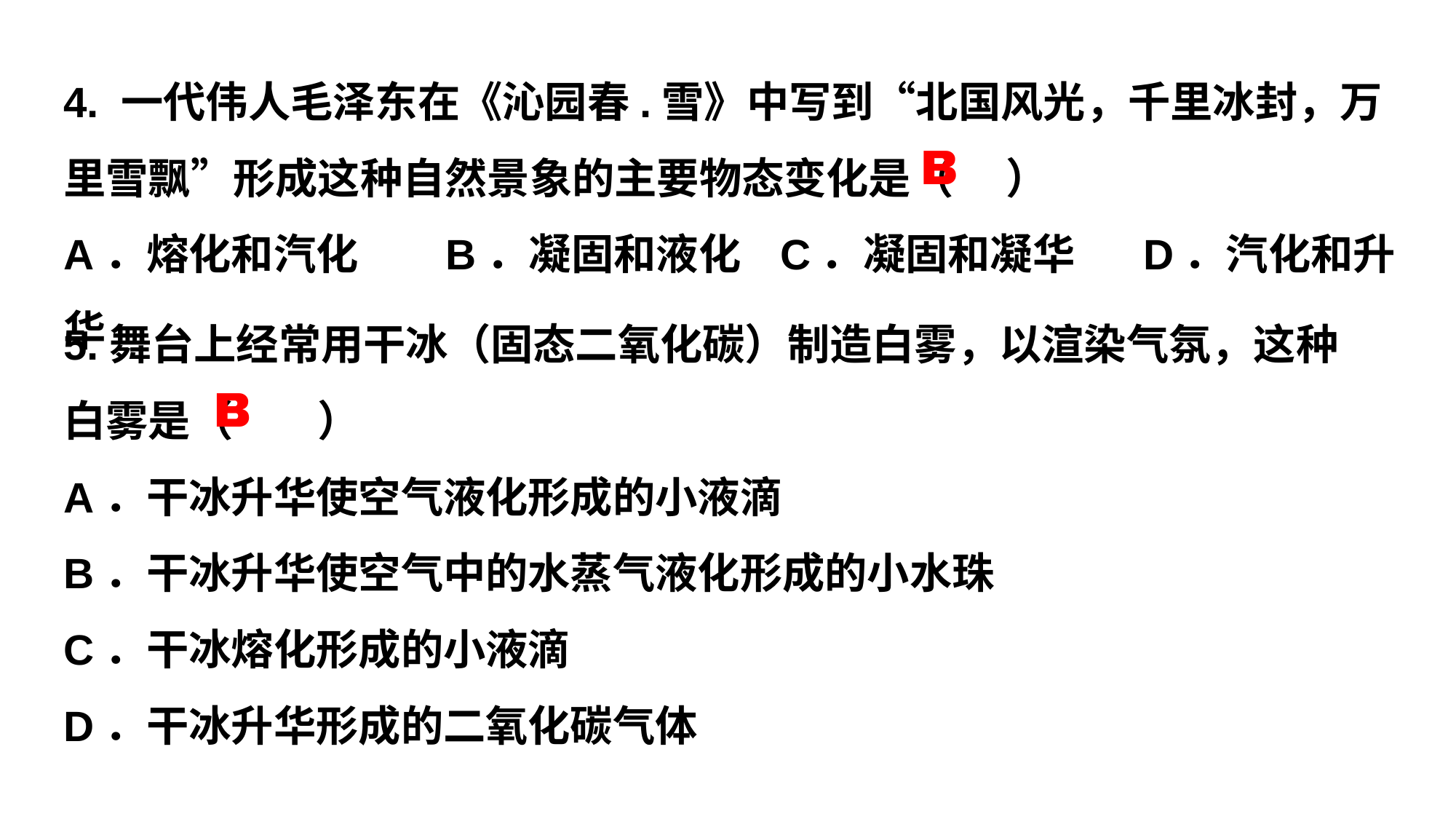

4. 一代伟人毛泽东在《沁园春.雪》中写到“北国风光，千里冰封，万里雪飘”形成这种自然景象的主要物态变化是（　 ）
A．熔化和汽化        B．凝固和液化   C．凝固和凝华      D．汽化和升华
B
5.舞台上经常用干冰（固态二氧化碳）制造白雾，以渲染气氛，这种白雾是（　　）
A．干冰升华使空气液化形成的小液滴
B．干冰升华使空气中的水蒸气液化形成的小水珠
C．干冰熔化形成的小液滴
D．干冰升华形成的二氧化碳气体
B